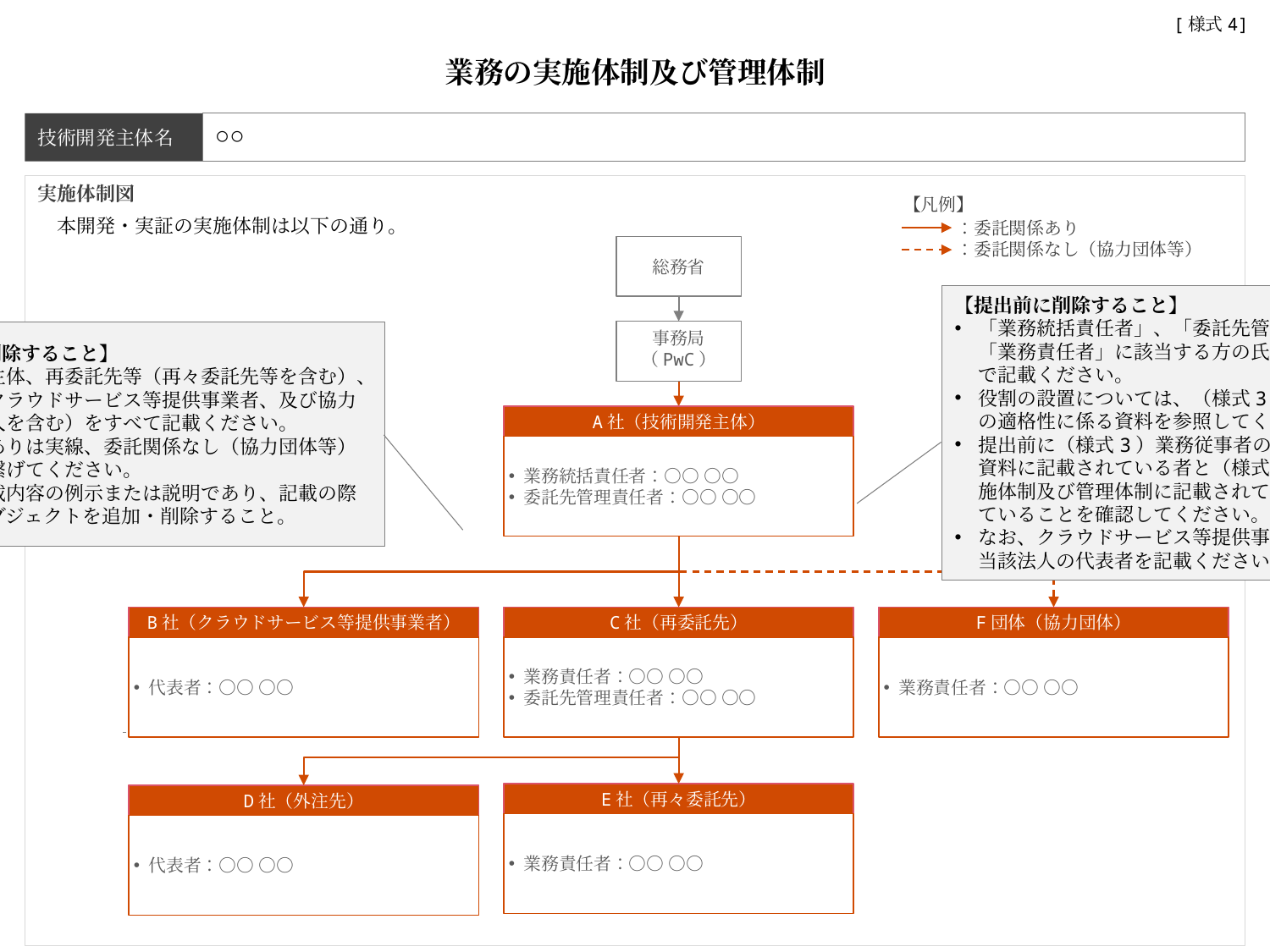

[様式4]
業務の実施体制及び管理体制
技術開発主体名
○○
実施体制図
【凡例】
：委託関係あり
：委託関係なし（協力団体等）
本開発・実証の実施体制は以下の通り。
総務省
【提出前に削除すること】
「業務統括責任者」、「委託先管理責任者」、「業務責任者」に該当する方の氏名をフルネームで記載ください。
役割の設置については、（様式3）業務従事者の適格性に係る資料を参照してください。
提出前に（様式3）業務従事者の適格性に係る資料に記載されている者と（様式4）業務の実施体制及び管理体制に記載されている者が一致していることを確認してください。
なお、クラウドサービス等提供事業者の場合は、当該法人の代表者を記載ください。
事務局
（PwC）
【提出前に削除すること】
技術開発主体、再委託先等（再々委託先等を含む）、外注先、クラウドサービス等提供事業者、及び協力団体（個人を含む）をすべて記載ください。
委託関係ありは実線、委託関係なし（協力団体等）は破線で繋げてください。
以下は記載内容の例示または説明であり、記載の際は適宜オブジェクトを追加・削除すること。
A社（技術開発主体）
業務統括責任者：○○ ○○
委託先管理責任者：○○ ○○
B社（クラウドサービス等提供事業者）
C社（再委託先）
F団体（協力団体）
代表者：○○ ○○
業務責任者：○○ ○○
委託先管理責任者：○○ ○○
業務責任者：○○ ○○
E社（再々委託先）
D社（外注先）
業務責任者：○○ ○○
代表者：○○ ○○